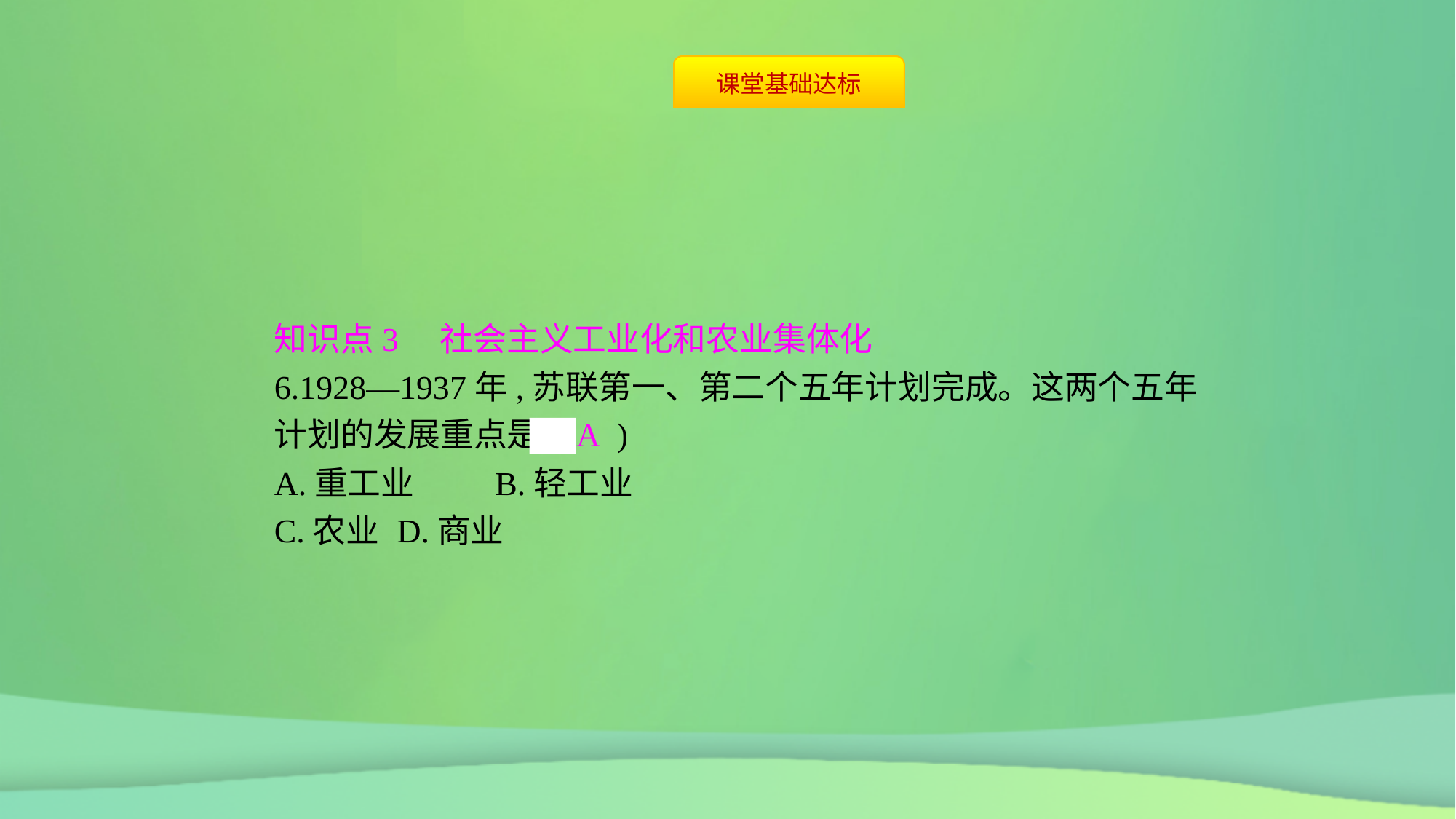

知识点3　社会主义工业化和农业集体化
6.1928—1937年,苏联第一、第二个五年计划完成。这两个五年计划的发展重点是(  A  )
A.重工业	B.轻工业
C.农业	D.商业